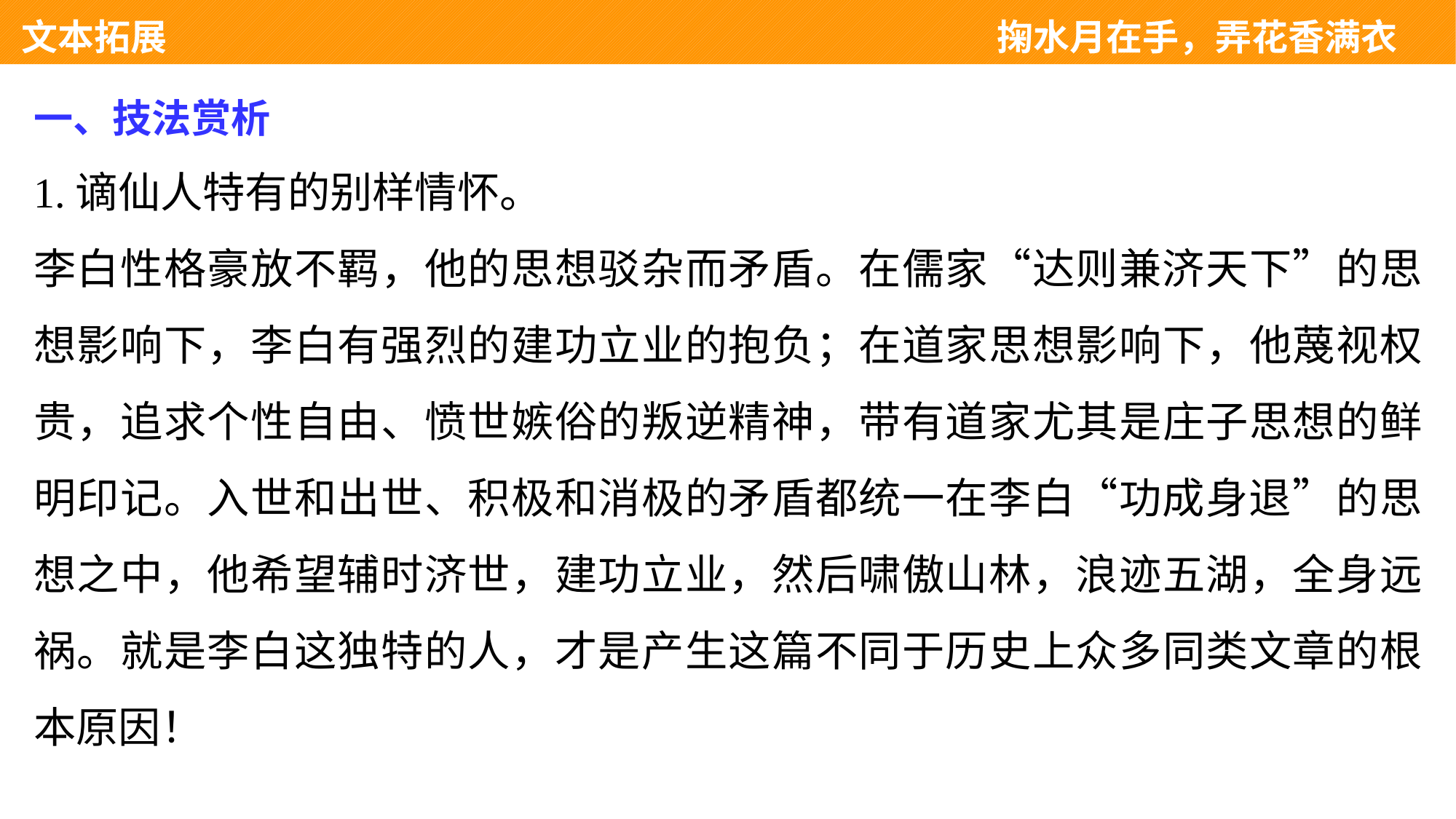

文本拓展        　　　　　　　　　　　　　　　　　　　　　掬水月在手，弄花香满衣
一、技法赏析
1.谪仙人特有的别样情怀。
李白性格豪放不羁，他的思想驳杂而矛盾。在儒家“达则兼济天下”的思想影响下，李白有强烈的建功立业的抱负；在道家思想影响下，他蔑视权贵，追求个性自由、愤世嫉俗的叛逆精神，带有道家尤其是庄子思想的鲜明印记。入世和出世、积极和消极的矛盾都统一在李白“功成身退”的思想之中，他希望辅时济世，建功立业，然后啸傲山林，浪迹五湖，全身远祸。就是李白这独特的人，才是产生这篇不同于历史上众多同类文章的根本原因！